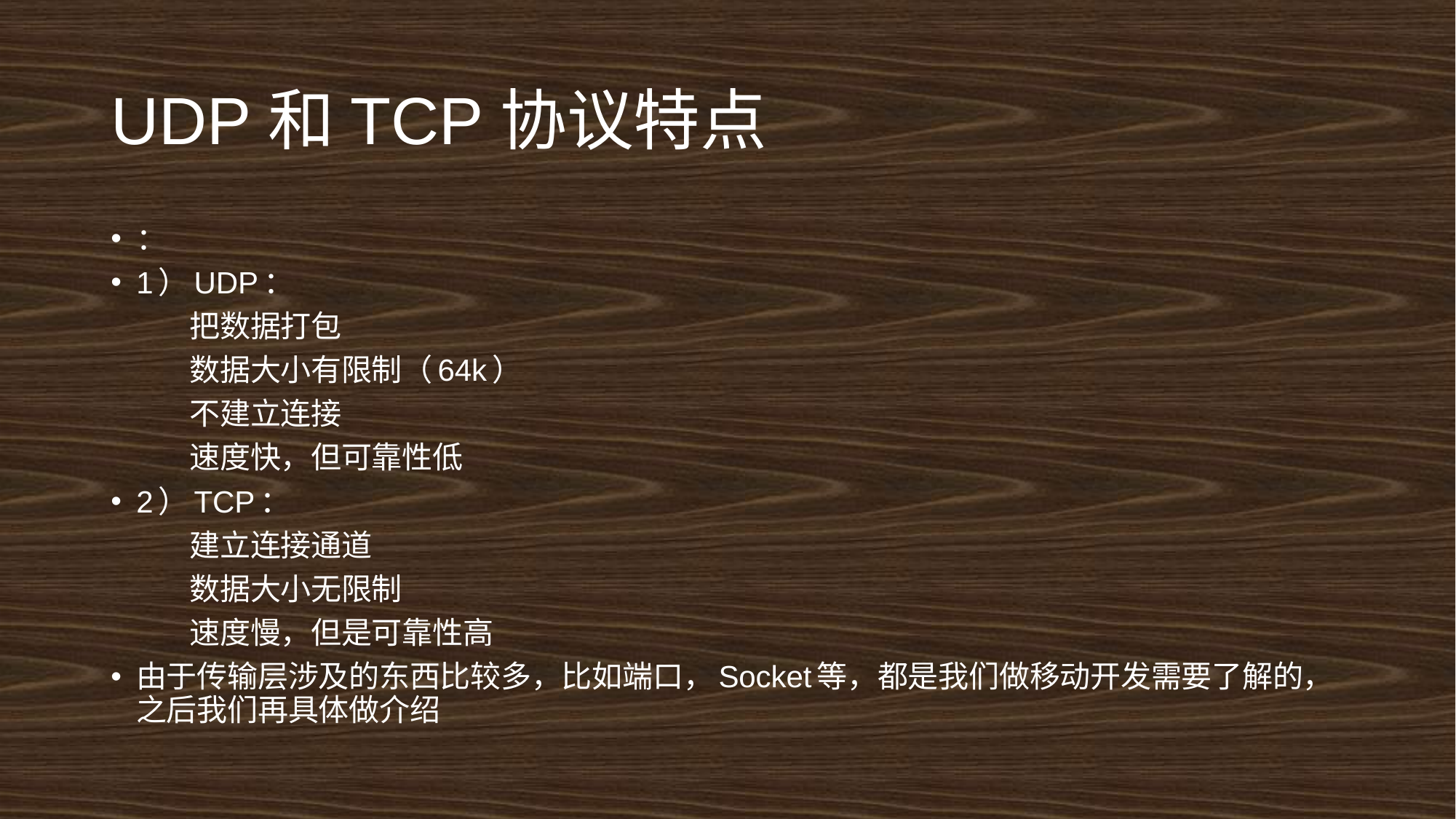

# UDP和TCP协议特点
：
1）UDP：
	把数据打包
	数据大小有限制（64k）
	不建立连接
	速度快，但可靠性低
2）TCP：
	建立连接通道
	数据大小无限制
	速度慢，但是可靠性高
由于传输层涉及的东西比较多，比如端口，Socket等，都是我们做移动开发需要了解的，之后我们再具体做介绍